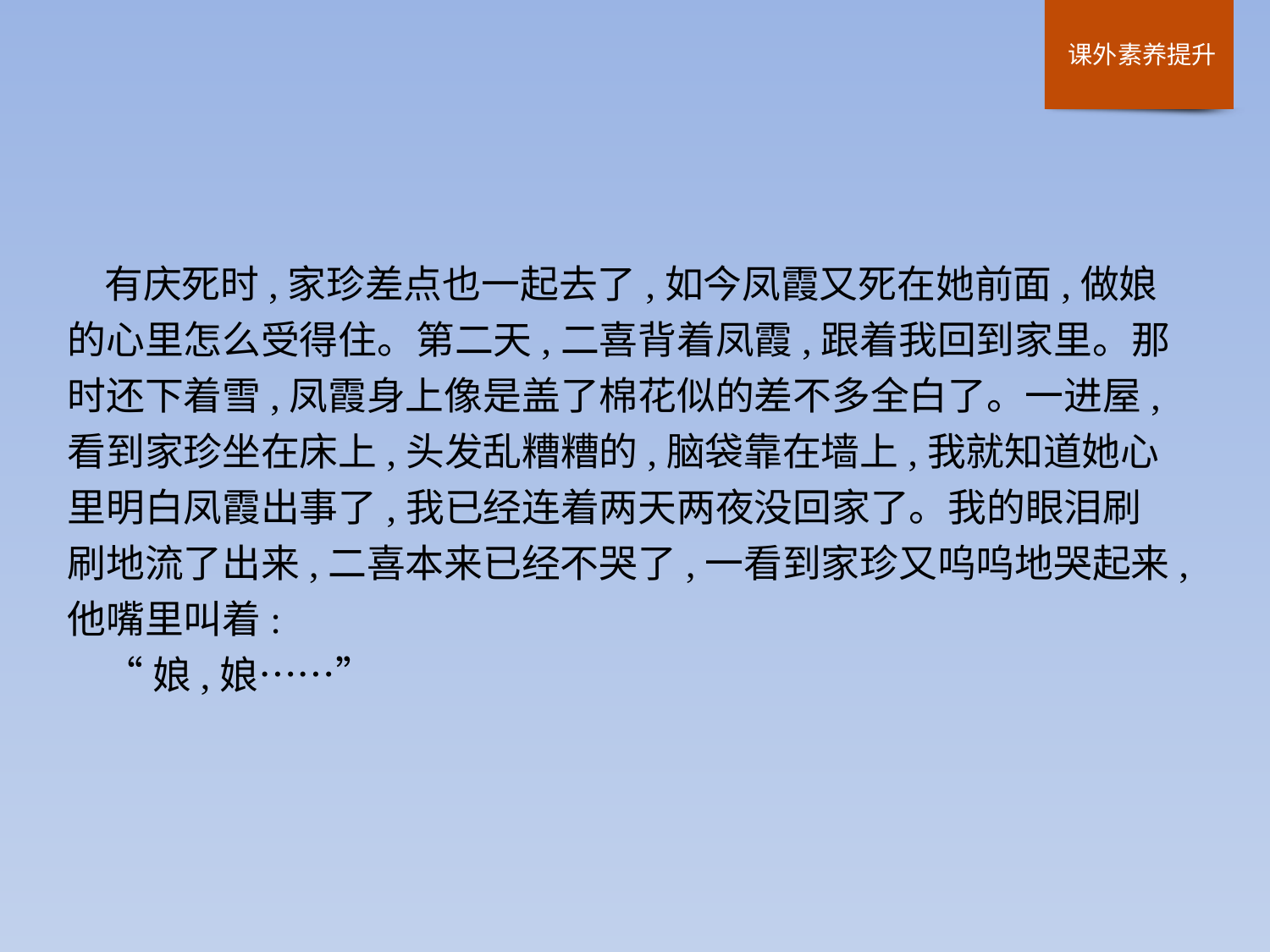

有庆死时,家珍差点也一起去了,如今凤霞又死在她前面,做娘的心里怎么受得住。第二天,二喜背着凤霞,跟着我回到家里。那时还下着雪,凤霞身上像是盖了棉花似的差不多全白了。一进屋,看到家珍坐在床上,头发乱糟糟的,脑袋靠在墙上,我就知道她心里明白凤霞出事了,我已经连着两天两夜没回家了。我的眼泪刷刷地流了出来,二喜本来已经不哭了,一看到家珍又呜呜地哭起来,他嘴里叫着:
“娘,娘……”